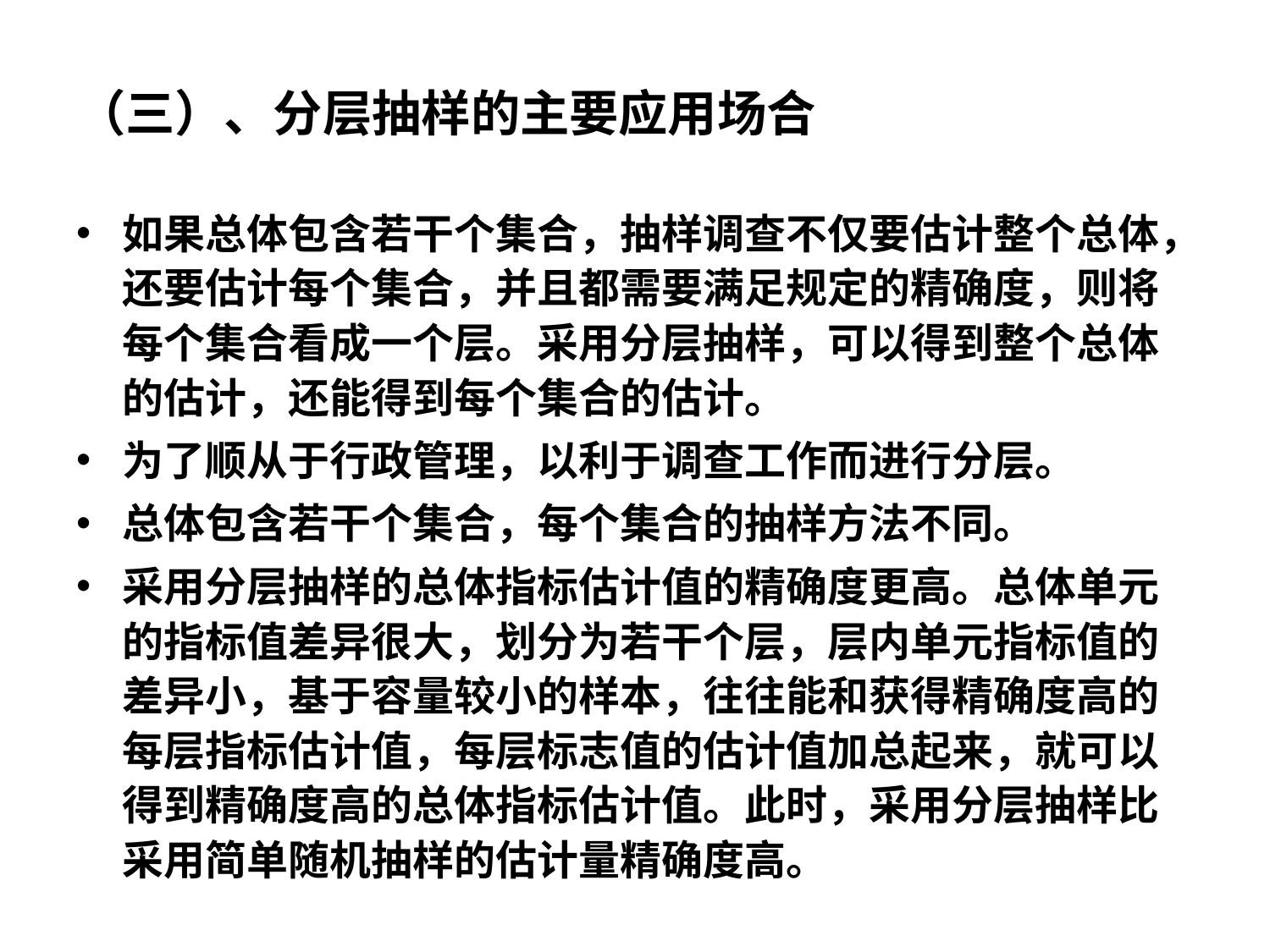

# （三）、分层抽样的主要应用场合
如果总体包含若干个集合，抽样调查不仅要估计整个总体，还要估计每个集合，并且都需要满足规定的精确度，则将每个集合看成一个层。采用分层抽样，可以得到整个总体的估计，还能得到每个集合的估计。
为了顺从于行政管理，以利于调查工作而进行分层。
总体包含若干个集合，每个集合的抽样方法不同。
采用分层抽样的总体指标估计值的精确度更高。总体单元的指标值差异很大，划分为若干个层，层内单元指标值的差异小，基于容量较小的样本，往往能和获得精确度高的每层指标估计值，每层标志值的估计值加总起来，就可以得到精确度高的总体指标估计值。此时，采用分层抽样比采用简单随机抽样的估计量精确度高。